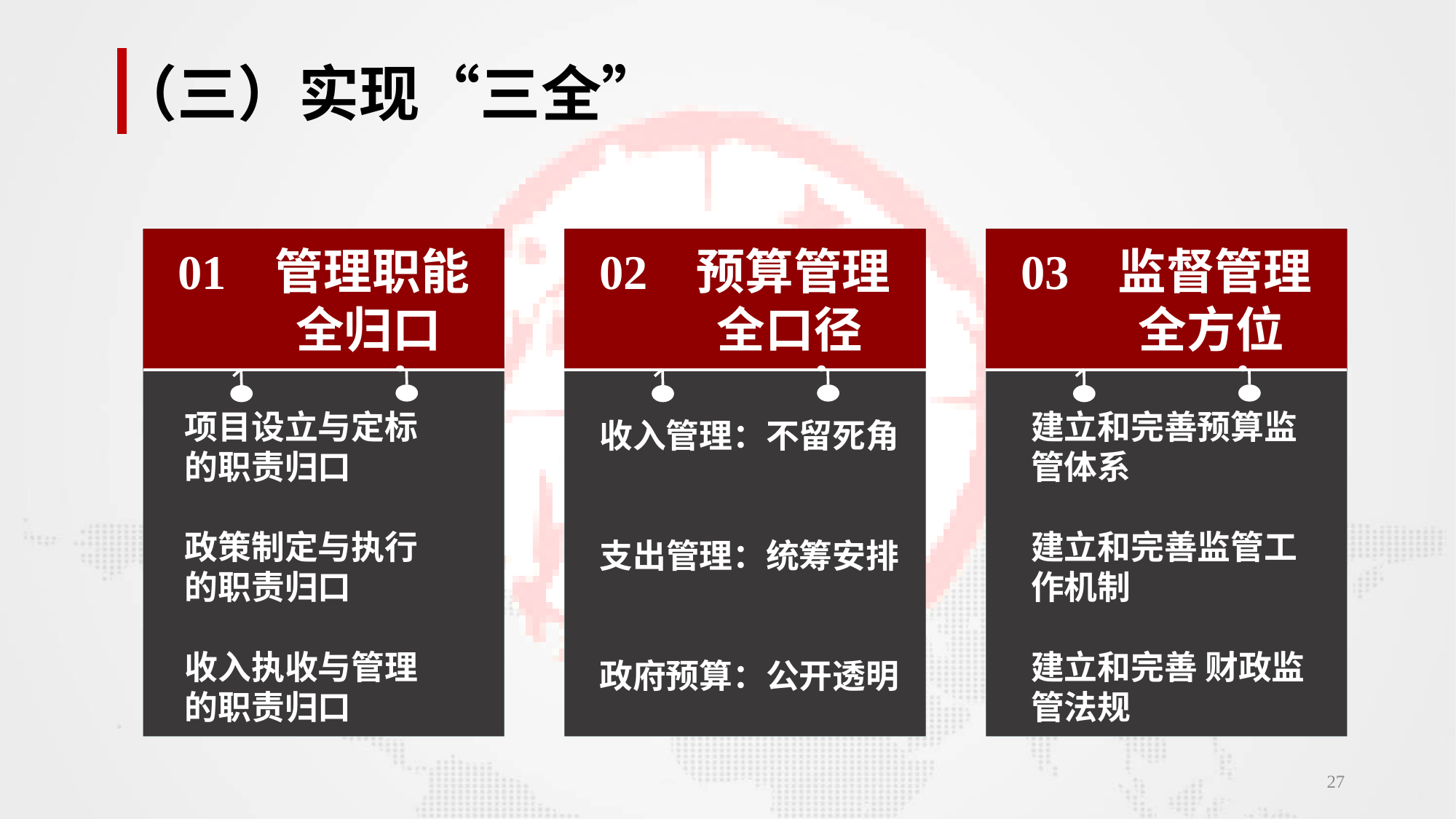

（三）实现“三全”

01   管理职能
       全归口

02   预算管理
       全口径

03   监督管理
       全方位

关键字
   项目设立与定标
   的职责归口

   政策制定与执行
   的职责归口

   收入执收与管理
   的职责归口
建立和完善预算监管体系

建立和完善监管工作机制

建立和完善 财政监管法规
 收入管理：不留死角

 支出管理：统筹安排

 政府预算：公开透明
27